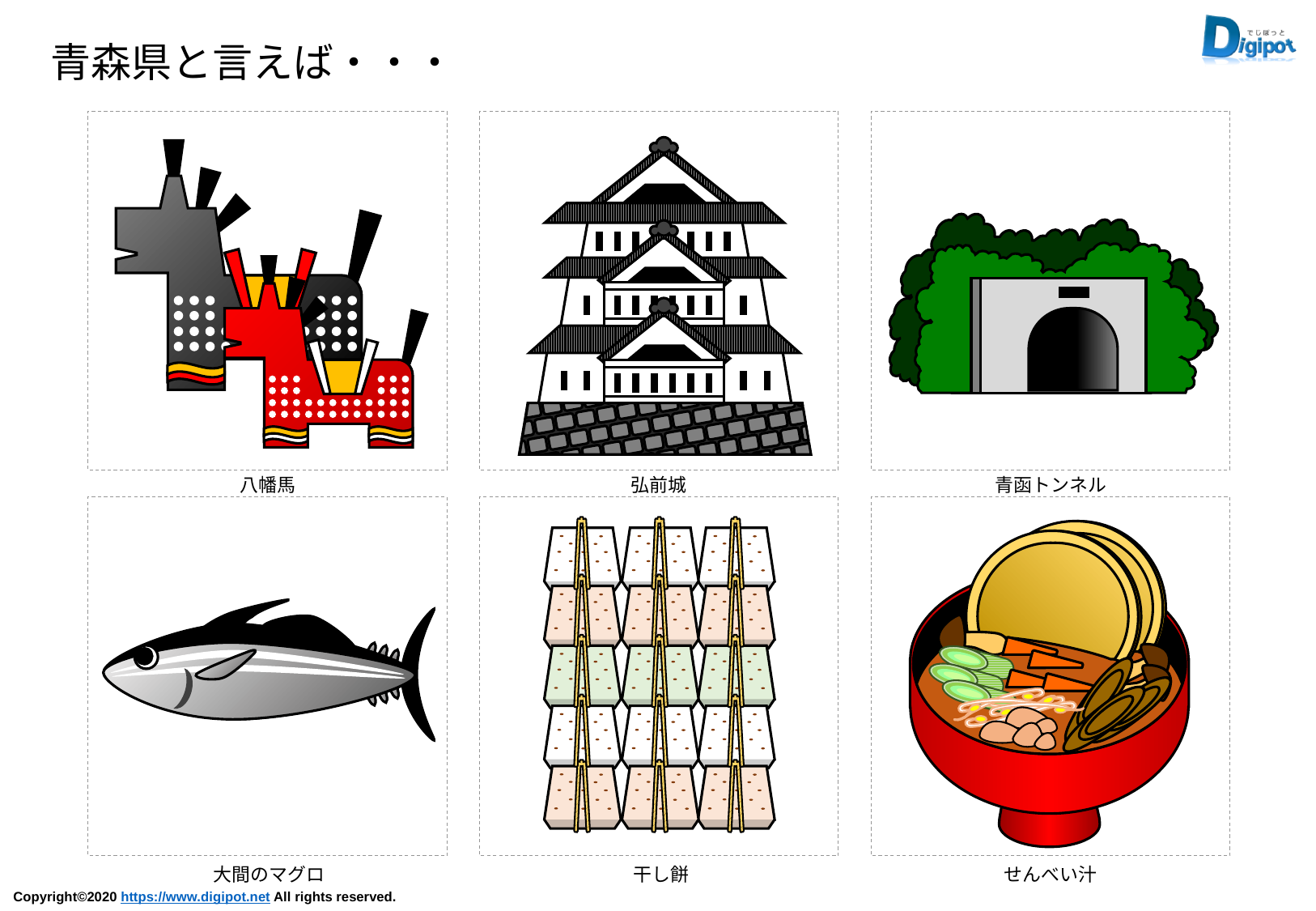

青森県と言えば・・・

八幡馬
弘前城
青函トンネル

大間のマグロ
干し餅
せんべい汁